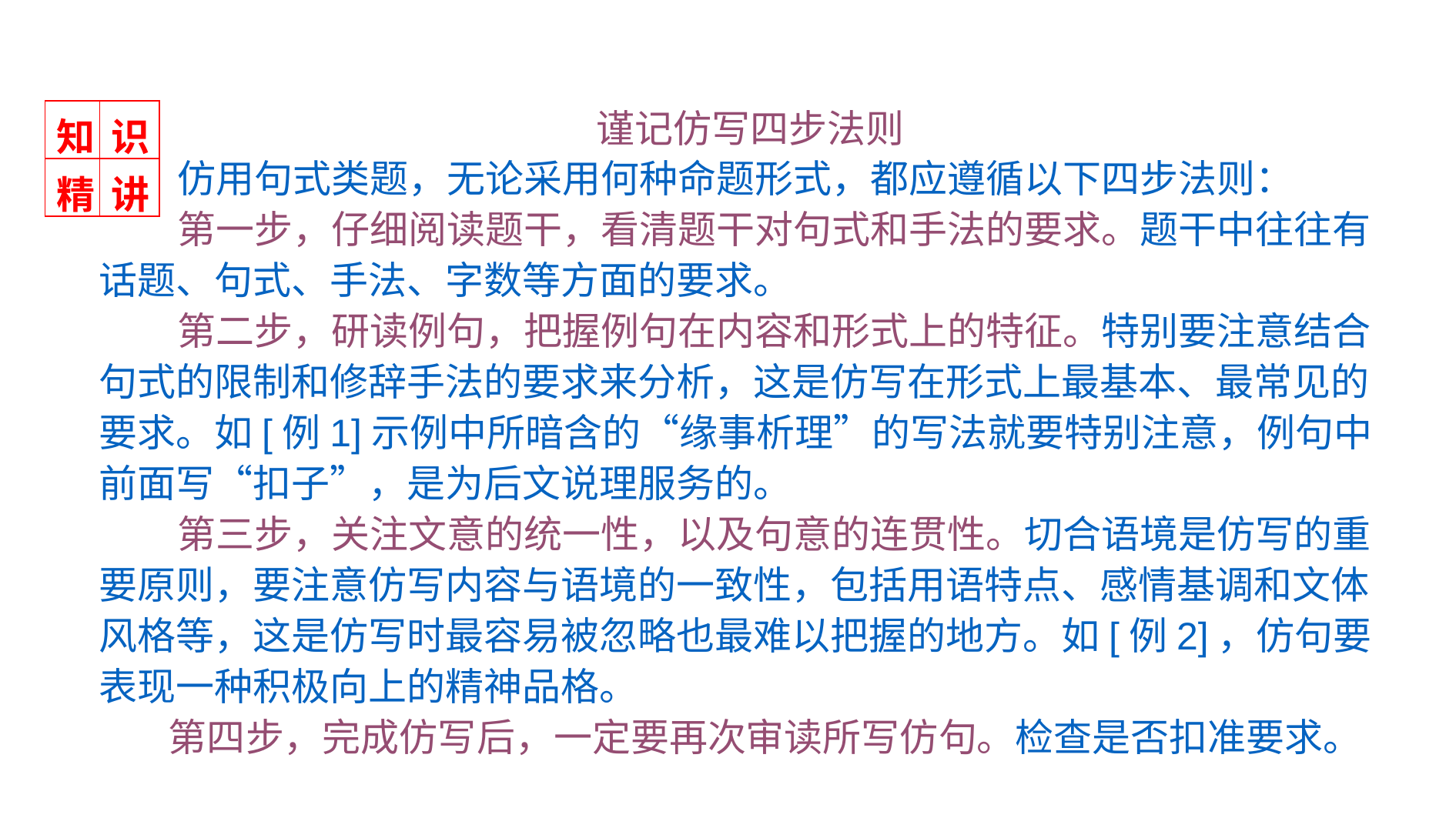

谨记仿写四步法则
        仿用句式类题，无论采用何种命题形式，都应遵循以下四步法则：
        第一步，仔细阅读题干，看清题干对句式和手法的要求。题干中往往有话题、句式、手法、字数等方面的要求。
        第二步，研读例句，把握例句在内容和形式上的特征。特别要注意结合句式的限制和修辞手法的要求来分析，这是仿写在形式上最基本、最常见的要求。如[例1]示例中所暗含的“缘事析理”的写法就要特别注意，例句中前面写“扣子”，是为后文说理服务的。
        第三步，关注文意的统一性，以及句意的连贯性。切合语境是仿写的重要原则，要注意仿写内容与语境的一致性，包括用语特点、感情基调和文体风格等，这是仿写时最容易被忽略也最难以把握的地方。如[例2]，仿句要表现一种积极向上的精神品格。
       第四步，完成仿写后，一定要再次审读所写仿句。检查是否扣准要求。
| 知 | 识 |
| --- | --- |
| 精 | 讲 |